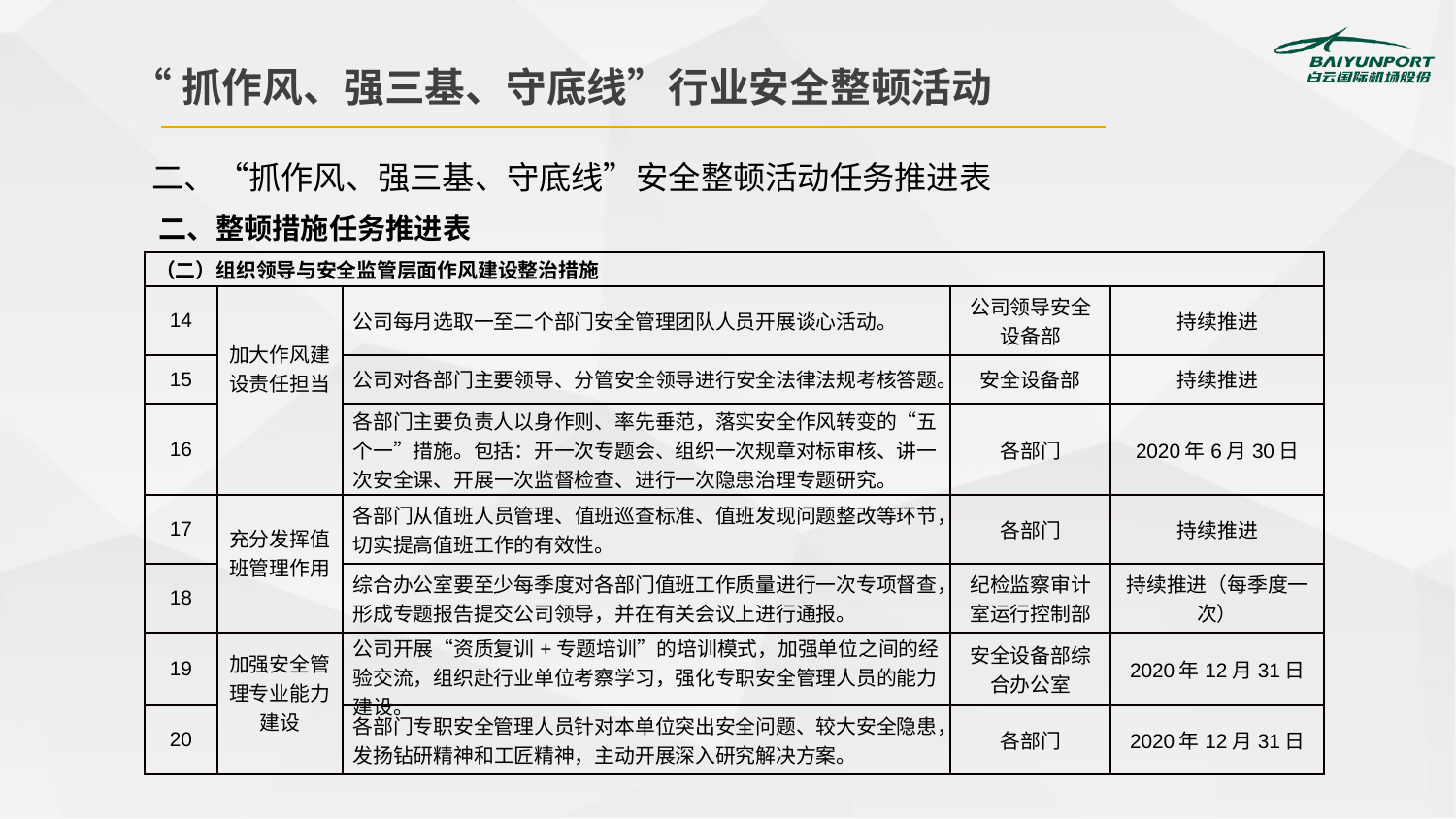

“抓作风、强三基、守底线”行业安全整顿活动
二、“抓作风、强三基、守底线”安全整顿活动任务推进表
二、整顿措施任务推进表
| （二）组织领导与安全监管层面作风建设整治措施 |  |  |  |  |
| --- | --- | --- | --- | --- |
| 14 | 加大作风建设责任担当 | 公司每月选取一至二个部门安全管理团队人员开展谈心活动。 | 公司领导安全设备部 | 持续推进 |
| 15 |  | 公司对各部门主要领导、分管安全领导进行安全法律法规考核答题。 | 安全设备部 | 持续推进 |
| 16 |  | 各部门主要负责人以身作则、率先垂范，落实安全作风转变的“五个一”措施。包括：开一次专题会、组织一次规章对标审核、讲一次安全课、开展一次监督检查、进行一次隐患治理专题研究。 | 各部门 | 2020年6月30日 |
| 17 | 充分发挥值班管理作用 | 各部门从值班人员管理、值班巡查标准、值班发现问题整改等环节，切实提高值班工作的有效性。 | 各部门 | 持续推进 |
| 18 |  | 综合办公室要至少每季度对各部门值班工作质量进行一次专项督查，形成专题报告提交公司领导，并在有关会议上进行通报。 | 纪检监察审计室运行控制部 | 持续推进（每季度一次） |
| 19 | 加强安全管理专业能力建设 | 公司开展“资质复训+专题培训”的培训模式，加强单位之间的经验交流，组织赴行业单位考察学习，强化专职安全管理人员的能力建设。 | 安全设备部综合办公室 | 2020年12月31日 |
| 20 |  | 各部门专职安全管理人员针对本单位突出安全问题、较大安全隐患，发扬钻研精神和工匠精神，主动开展深入研究解决方案。 | 各部门 | 2020年12月31日 |